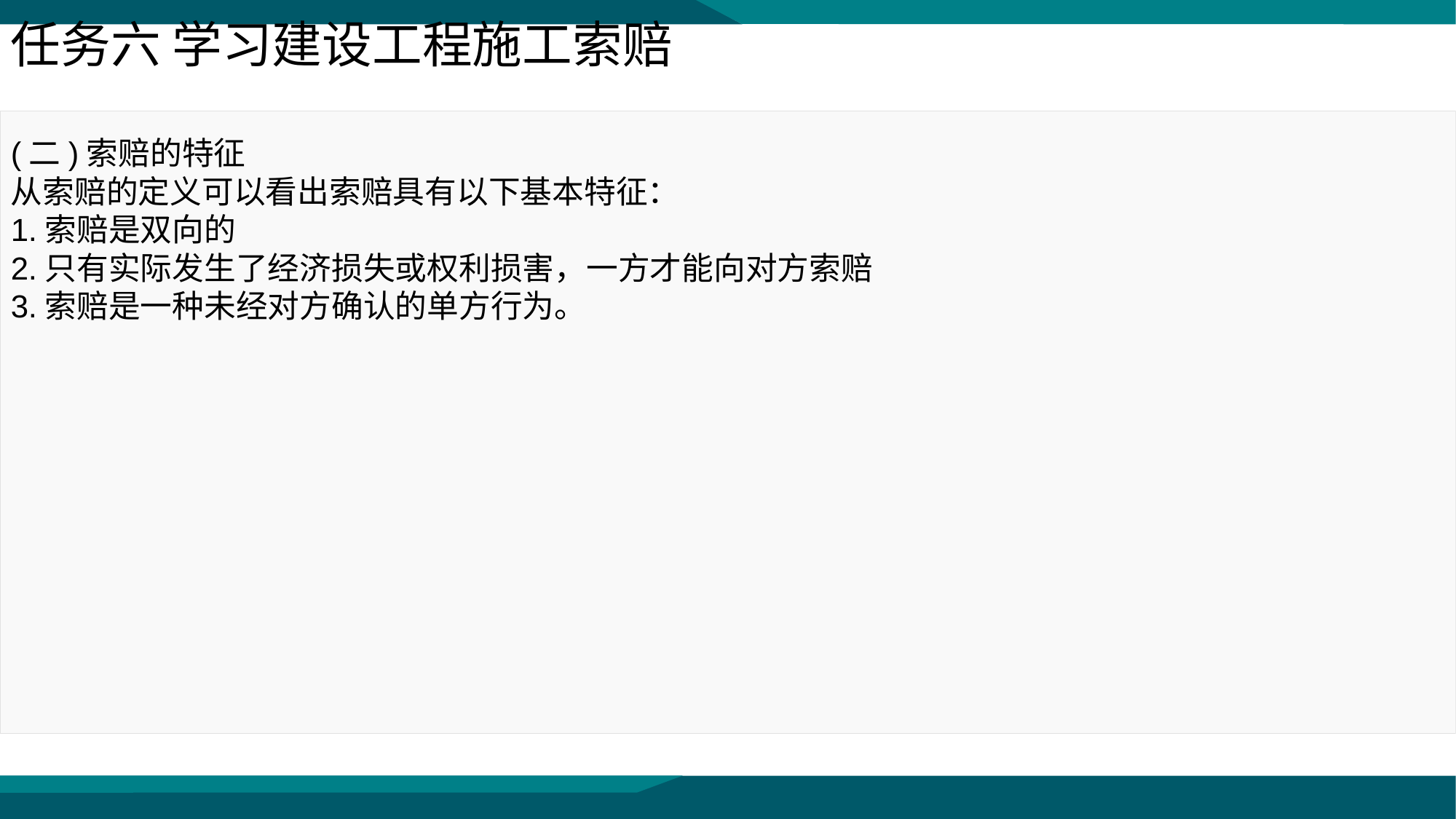

任务六 学习建设工程施工索赔
(二)索赔的特征
从索赔的定义可以看出索赔具有以下基本特征：
1.索赔是双向的
2.只有实际发生了经济损失或权利损害，一方才能向对方索赔
3.索赔是一种未经对方确认的单方行为。